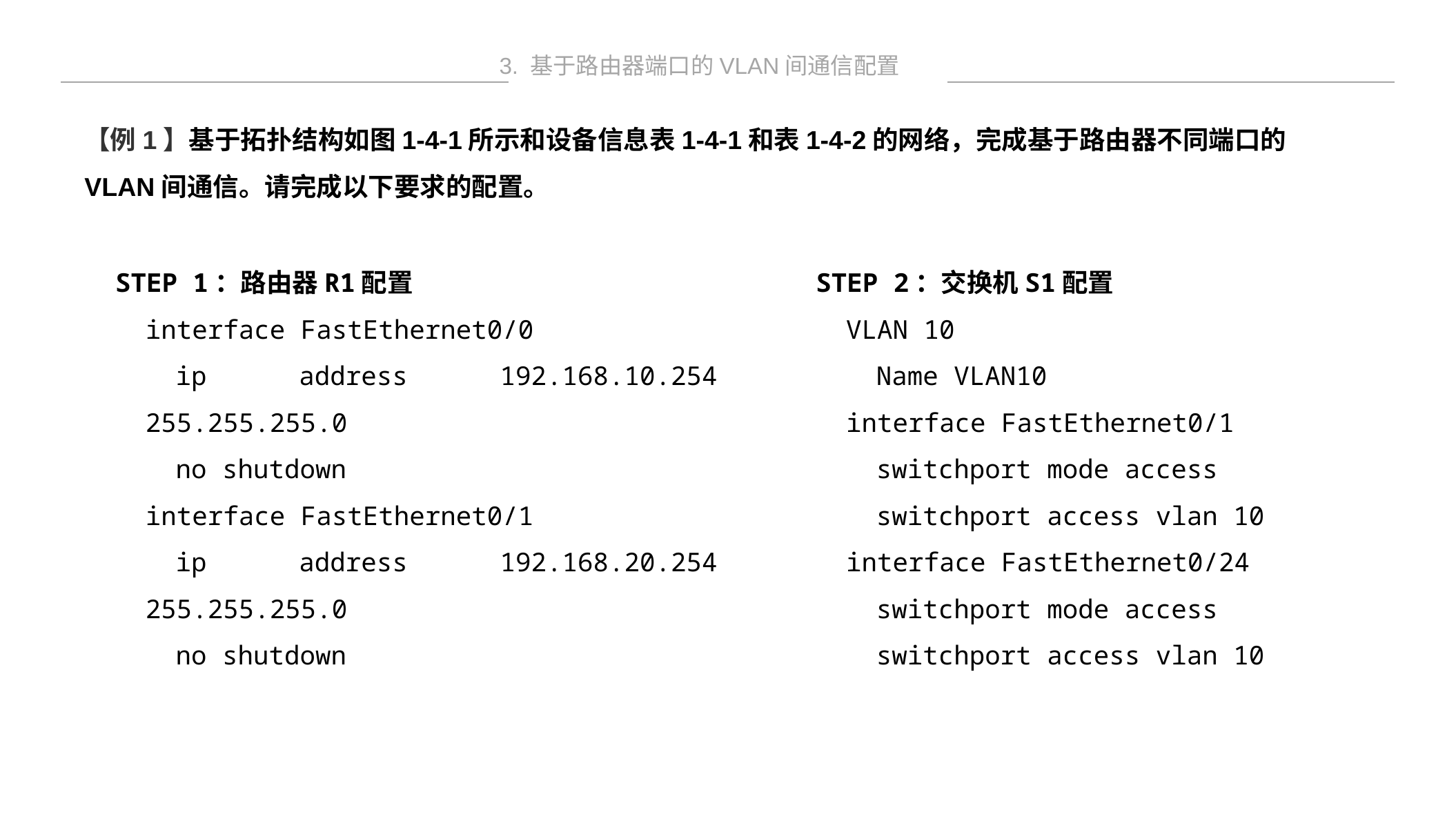

3. 基于路由器端口的VLAN间通信配置
【例1】基于拓扑结构如图1-4-1所示和设备信息表1-4-1和表1-4-2的网络，完成基于路由器不同端口的VLAN间通信。请完成以下要求的配置。
STEP 1：路由器R1配置
interface FastEthernet0/0
ip address 192.168.10.254 255.255.255.0
no shutdown
interface FastEthernet0/1
ip address 192.168.20.254 255.255.255.0
no shutdown
STEP 2：交换机S1配置
VLAN 10
Name VLAN10
interface FastEthernet0/1
switchport mode access
switchport access vlan 10
interface FastEthernet0/24
switchport mode access
switchport access vlan 10